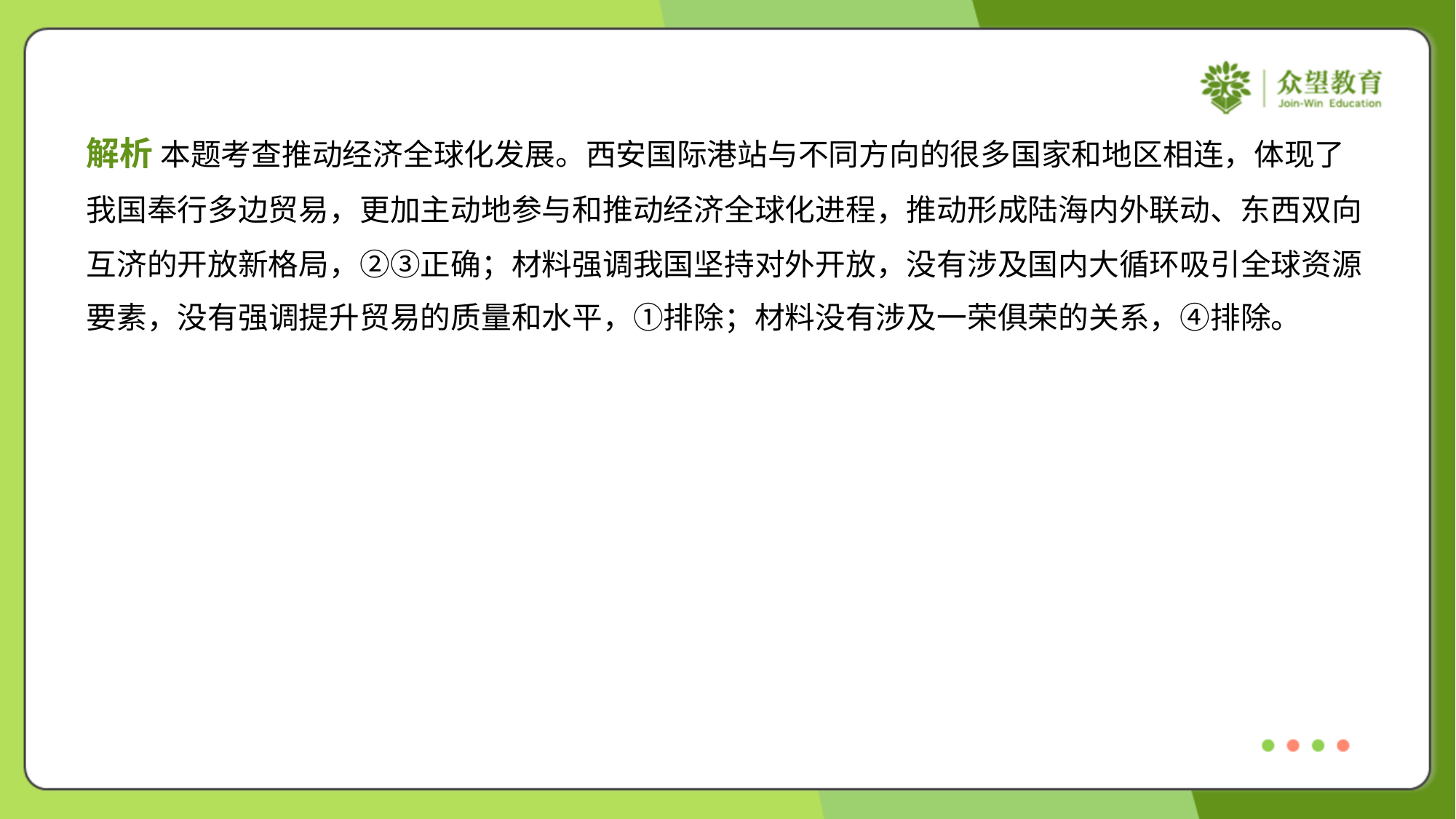

解析 本题考查推动经济全球化发展。西安国际港站与不同方向的很多国家和地区相连，体现了
我国奉行多边贸易，更加主动地参与和推动经济全球化进程，推动形成陆海内外联动、东西双向
互济的开放新格局，②③正确；材料强调我国坚持对外开放，没有涉及国内大循环吸引全球资源
要素，没有强调提升贸易的质量和水平，①排除；材料没有涉及一荣俱荣的关系，④排除。